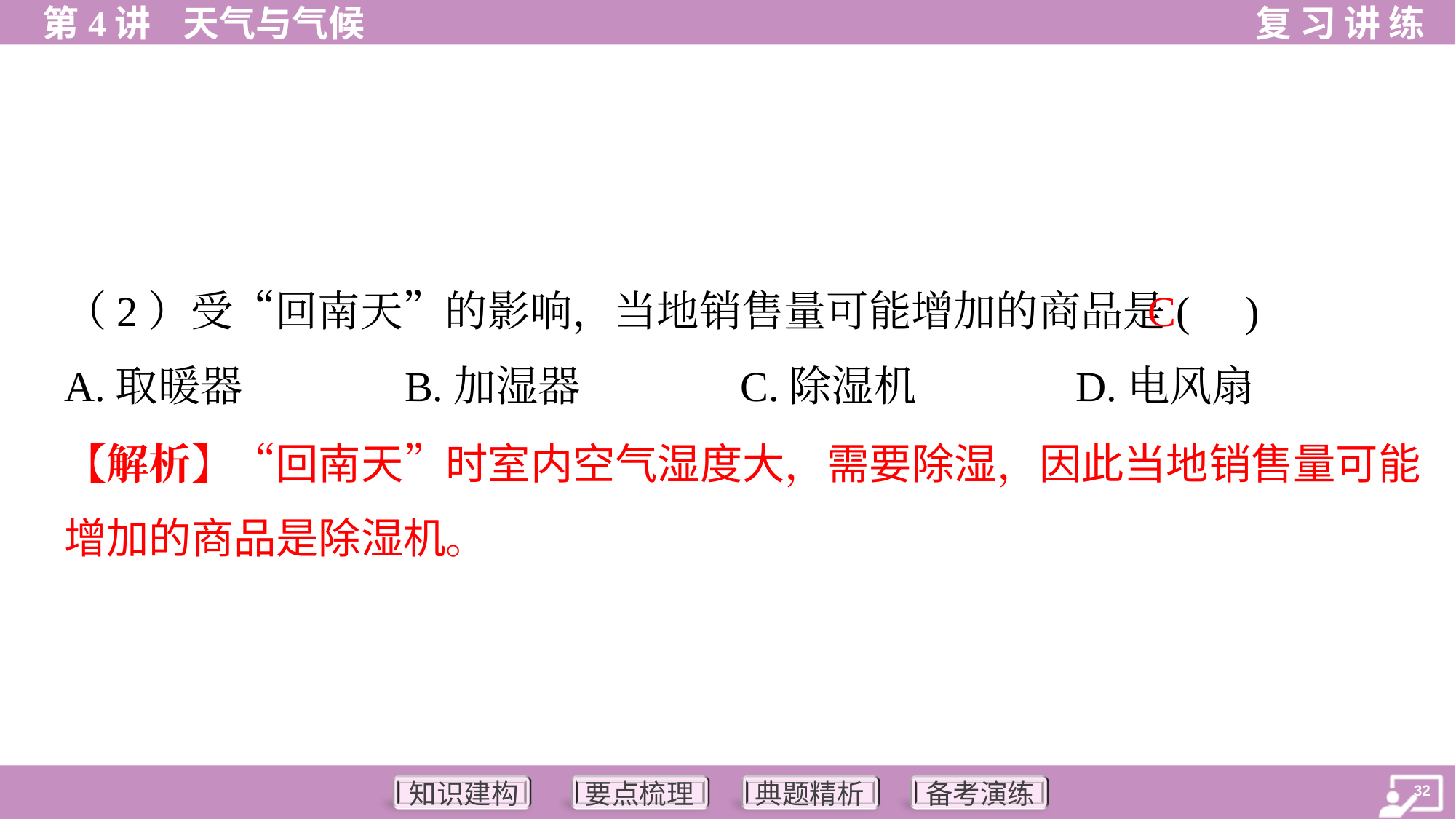

C
（2）受“回南天”的影响，当地销售量可能增加的商品是(     )
A.取暖器	B.加湿器	C.除湿机	D.电风扇
【解析】“回南天”时室内空气湿度大，需要除湿，因此当地销售量可能
增加的商品是除湿机。